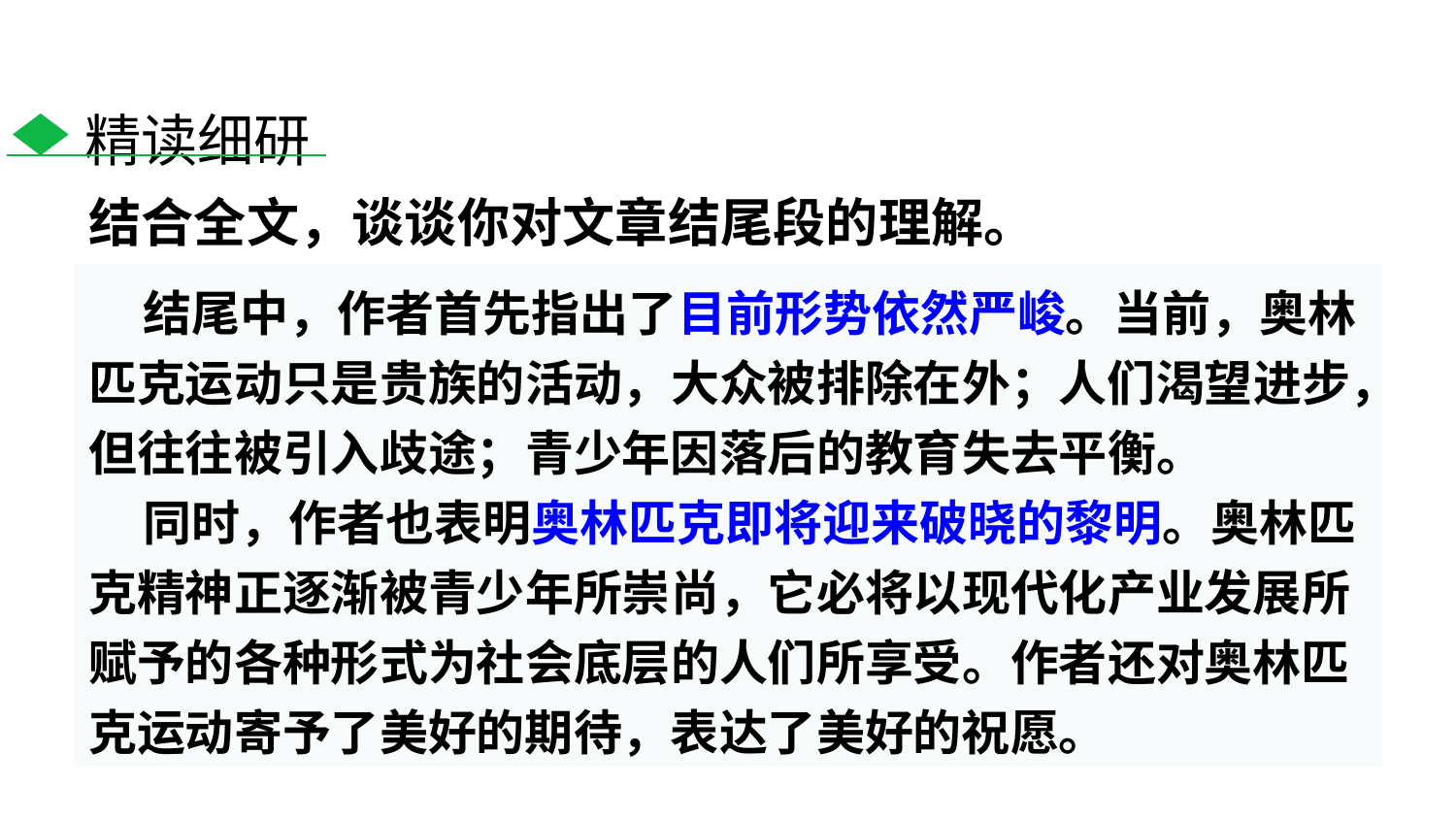

精读细研

结合全文，谈谈你对文章结尾段的理解。
    结尾中，作者首先指出了目前形势依然严峻。当前，奥林匹克运动只是贵族的活动，大众被排除在外；人们渴望进步，但往往被引入歧途；青少年因落后的教育失去平衡。
    同时，作者也表明奥林匹克即将迎来破晓的黎明。奥林匹克精神正逐渐被青少年所崇尚，它必将以现代化产业发展所赋予的各种形式为社会底层的人们所享受。作者还对奥林匹克运动寄予了美好的期待，表达了美好的祝愿。